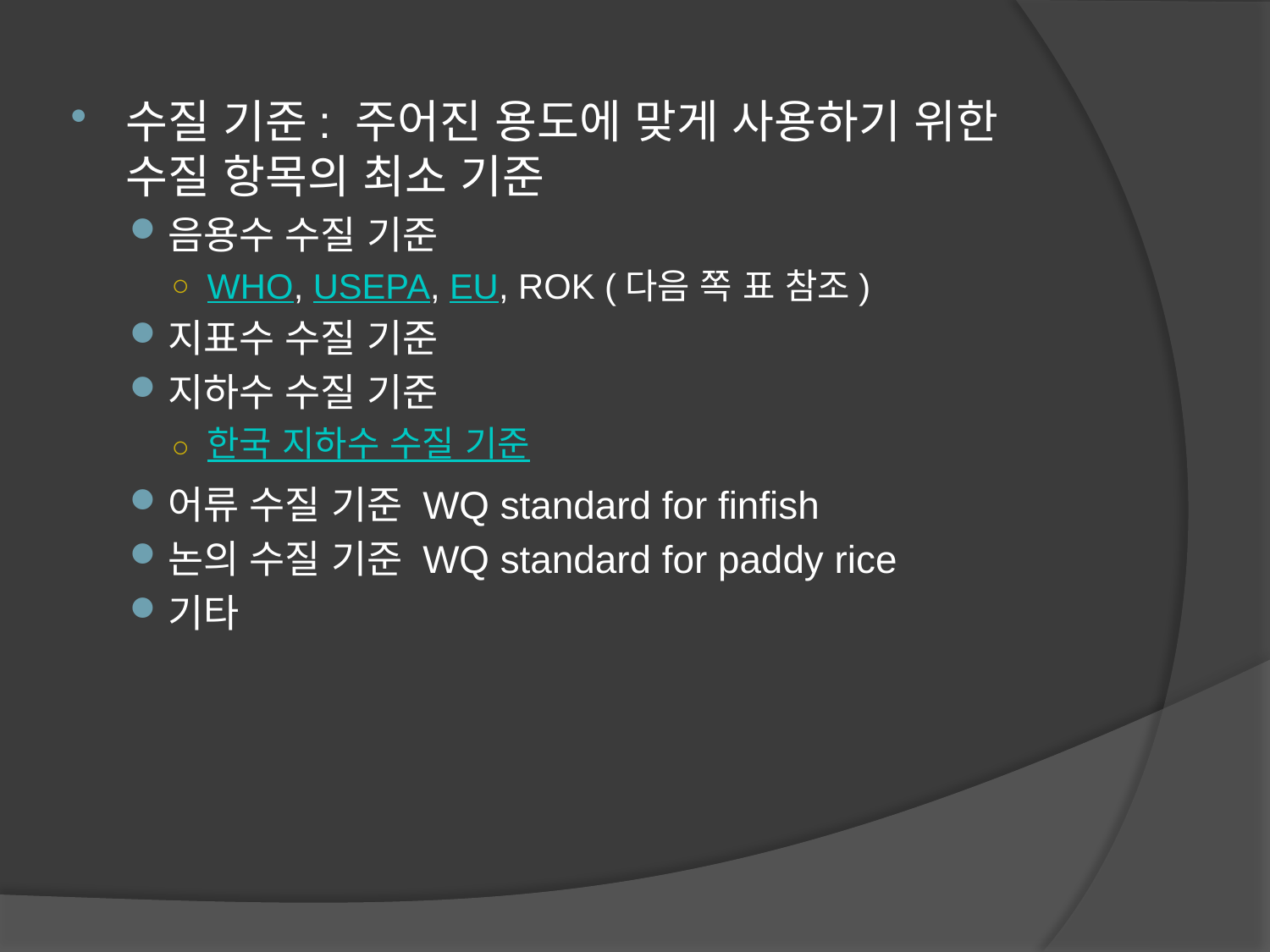

수질 기준: 주어진 용도에 맞게 사용하기 위한 수질 항목의 최소 기준
음용수 수질 기준
WHO, USEPA, EU, ROK (다음 쪽 표 참조)
지표수 수질 기준
지하수 수질 기준
한국 지하수 수질 기준
어류 수질 기준 WQ standard for finfish
논의 수질 기준 WQ standard for paddy rice
기타